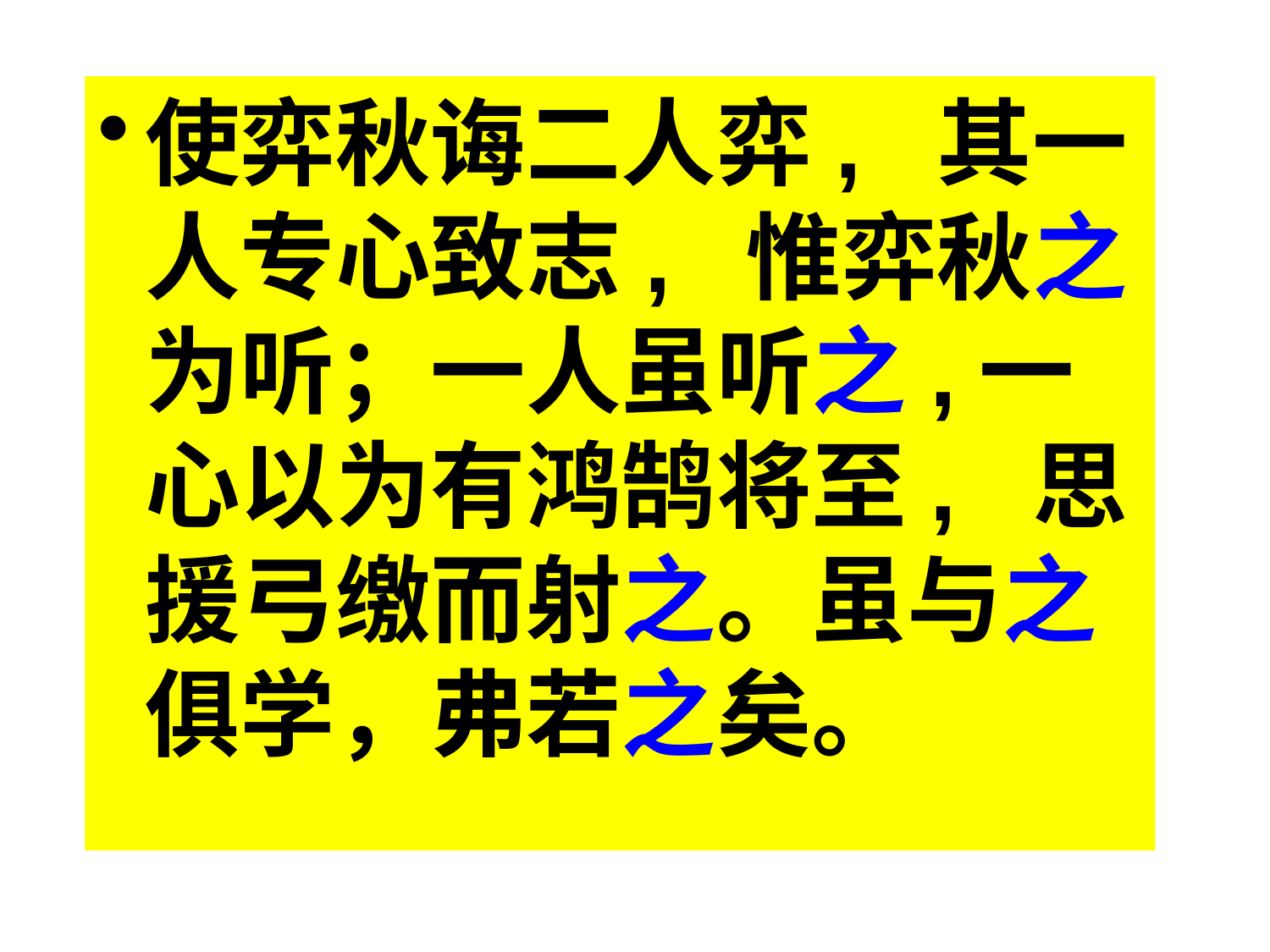

使弈秋诲二人弈,  其一人专心致志,  惟弈秋之为听；一人虽听之,一心以为有鸿鹄将至,  思援弓缴而射之。虽与之俱学，弗若之矣。